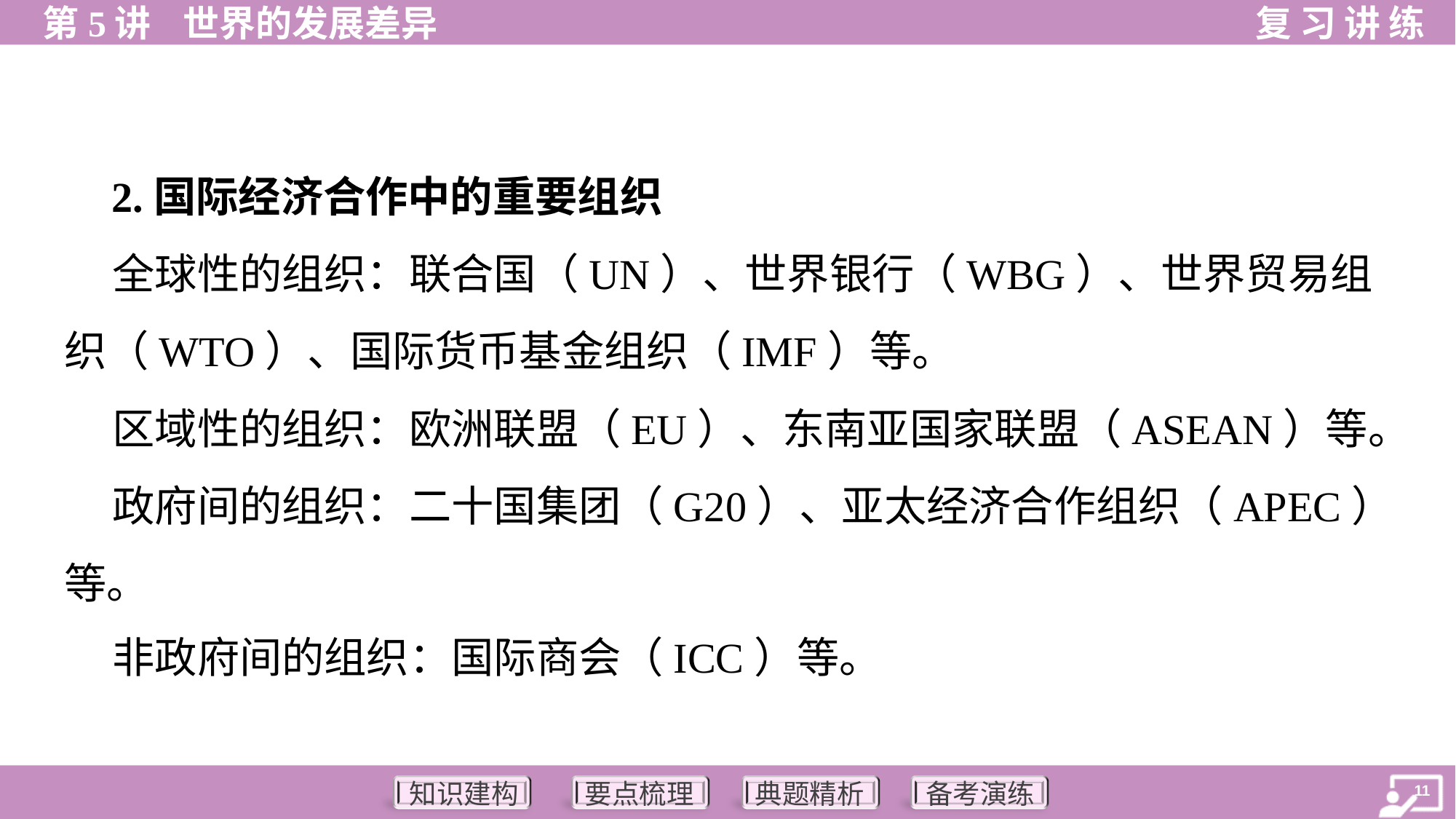

2.国际经济合作中的重要组织
    全球性的组织：联合国（UN）、世界银行（WBG）、世界贸易组
织（WTO）、国际货币基金组织（IMF）等。
    区域性的组织：欧洲联盟（EU）、东南亚国家联盟（ASEAN）等。
    政府间的组织：二十国集团（G20）、亚太经济合作组织（APEC）
等。
    非政府间的组织：国际商会（ICC）等。